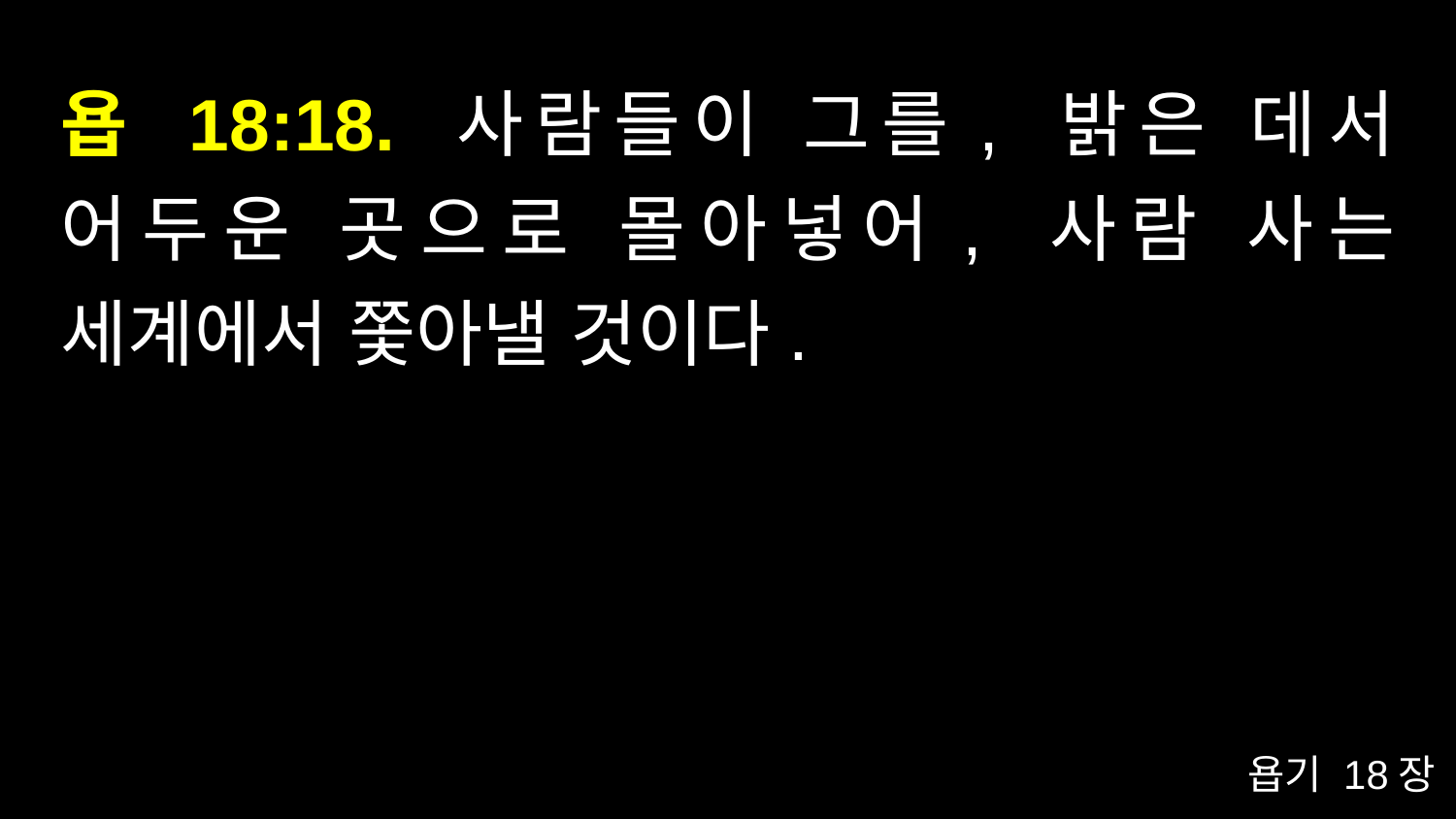

# 욥 18:18. 사람들이 그를, 밝은 데서 어두운 곳으로 몰아넣어, 사람 사는 세계에서 쫓아낼 것이다.
욥기 18장